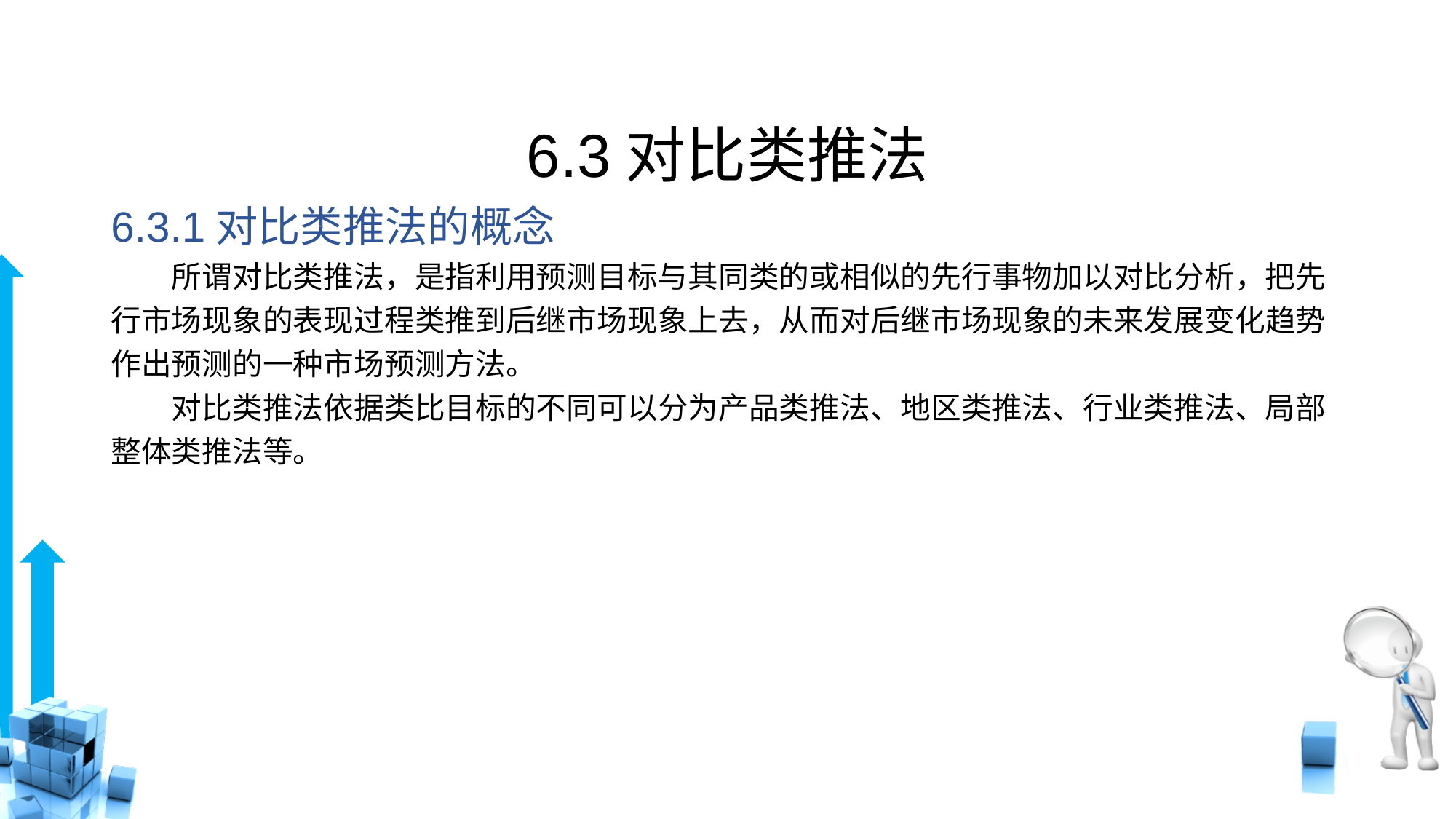

# 6.3对比类推法
6.3.1对比类推法的概念
　　所谓对比类推法，是指利用预测目标与其同类的或相似的先行事物加以对比分析，把先行市场现象的表现过程类推到后继市场现象上去，从而对后继市场现象的未来发展变化趋势作出预测的一种市场预测方法。
　　对比类推法依据类比目标的不同可以分为产品类推法、地区类推法、行业类推法、局部整体类推法等。